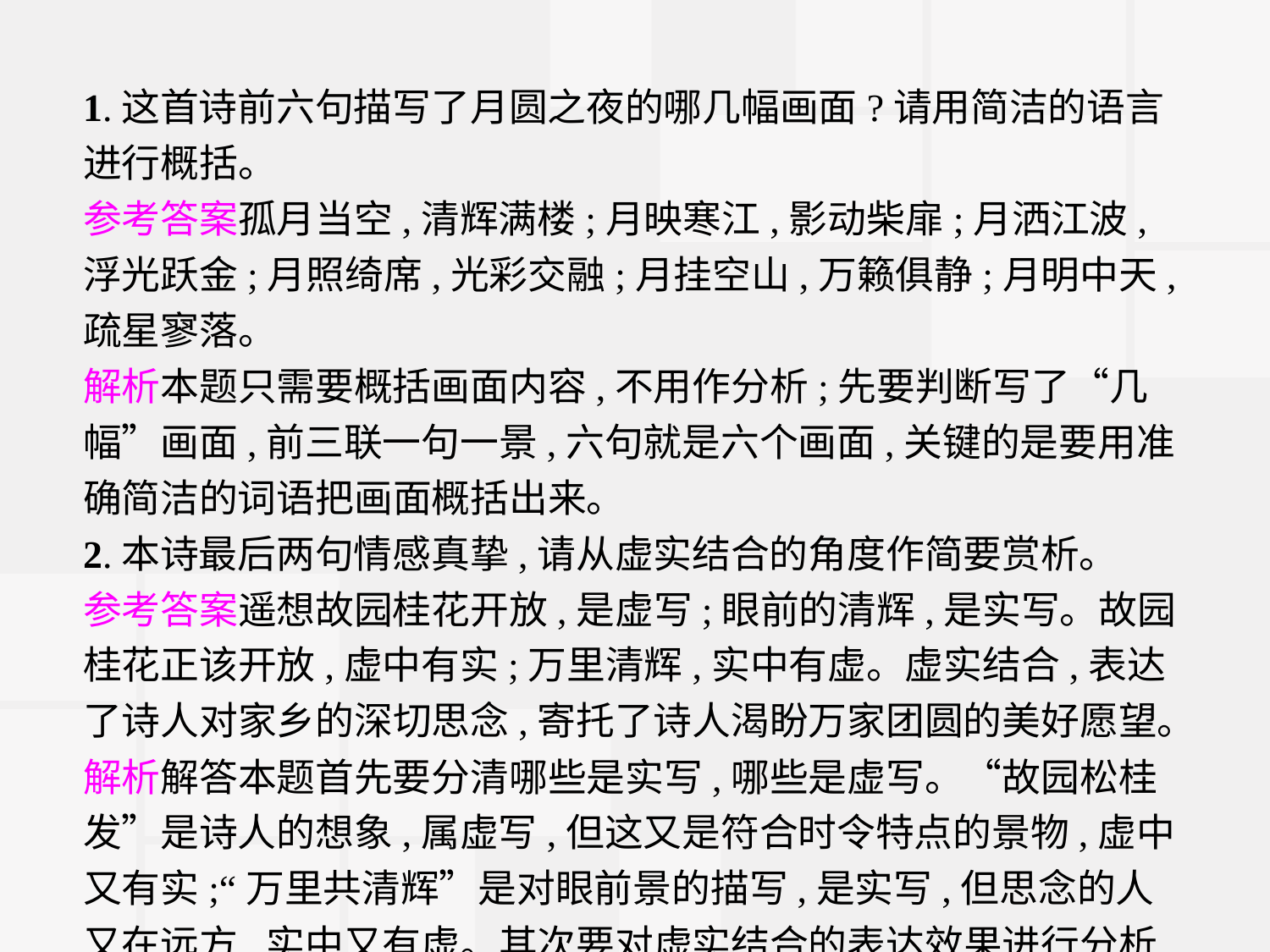

1.这首诗前六句描写了月圆之夜的哪几幅画面?请用简洁的语言进行概括。
参考答案孤月当空,清辉满楼;月映寒江,影动柴扉;月洒江波,浮光跃金;月照绮席,光彩交融;月挂空山,万籁俱静;月明中天,疏星寥落。
解析本题只需要概括画面内容,不用作分析;先要判断写了“几幅”画面,前三联一句一景,六句就是六个画面,关键的是要用准确简洁的词语把画面概括出来。
2.本诗最后两句情感真挚,请从虚实结合的角度作简要赏析。
参考答案遥想故园桂花开放,是虚写;眼前的清辉,是实写。故园桂花正该开放,虚中有实;万里清辉,实中有虚。虚实结合,表达了诗人对家乡的深切思念,寄托了诗人渴盼万家团圆的美好愿望。
解析解答本题首先要分清哪些是实写,哪些是虚写。“故园松桂发”是诗人的想象,属虚写,但这又是符合时令特点的景物,虚中又有实;“万里共清辉”是对眼前景的描写,是实写,但思念的人又在远方,实中又有虚。其次要对虚实结合的表达效果进行分析,这是关键。